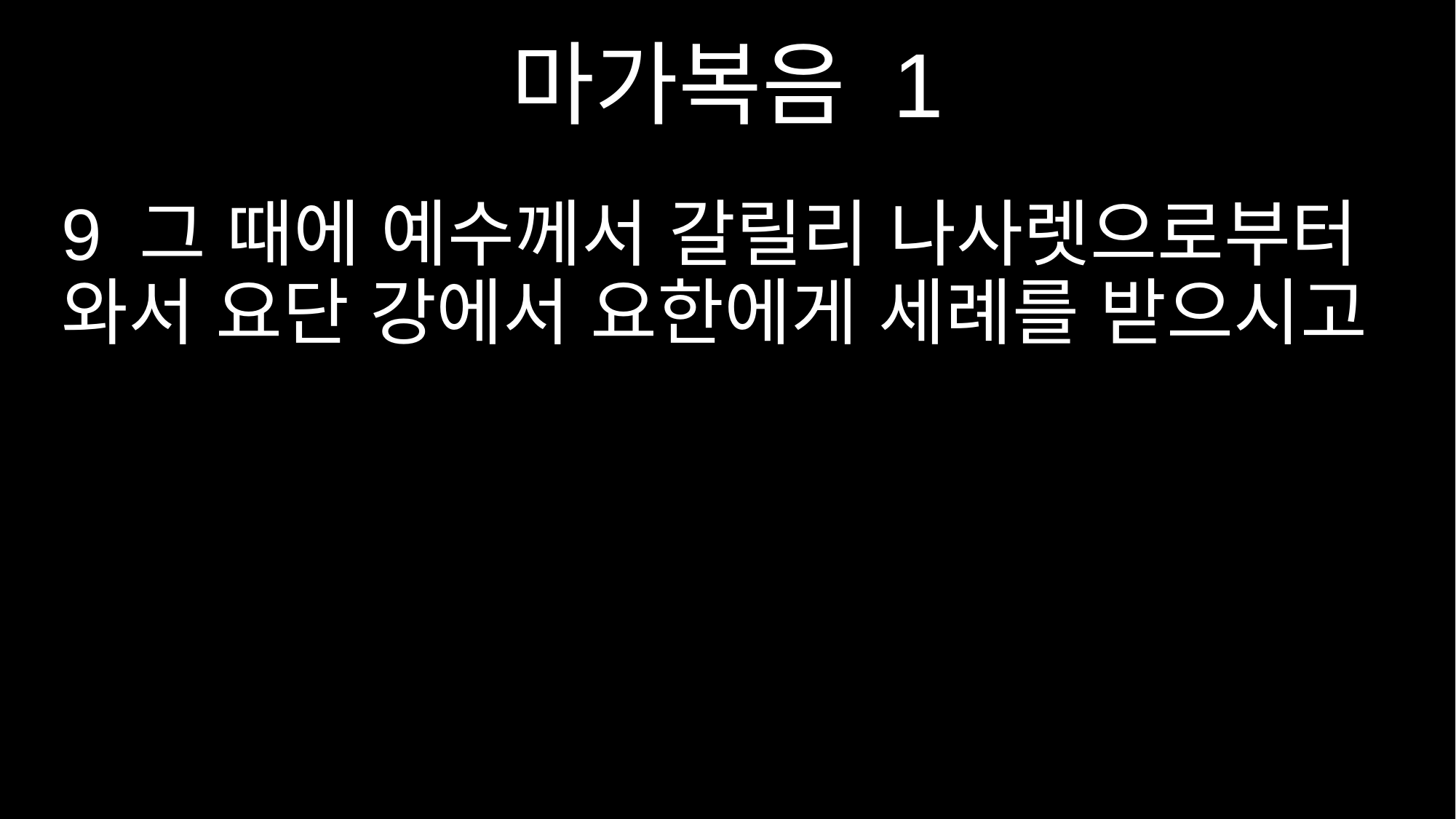

마가복음 1
9 그 때에 예수께서 갈릴리 나사렛으로부터 와서 요단 강에서 요한에게 세례를 받으시고